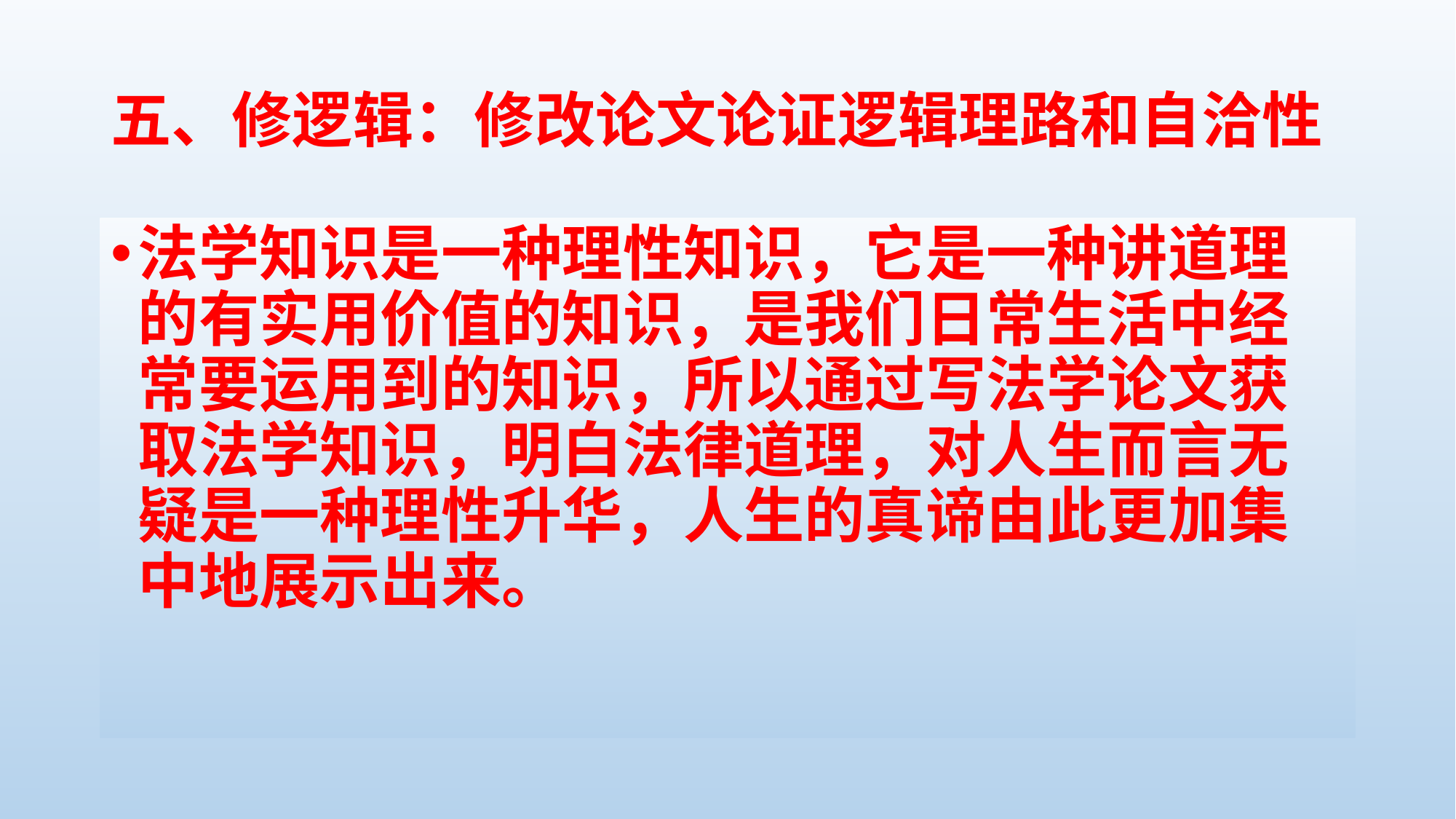

# 五、修逻辑：修改论文论证逻辑理路和自洽性
法学知识是一种理性知识，它是一种讲道理的有实用价值的知识，是我们日常生活中经常要运用到的知识，所以通过写法学论文获取法学知识，明白法律道理，对人生而言无疑是一种理性升华，人生的真谛由此更加集中地展示出来。